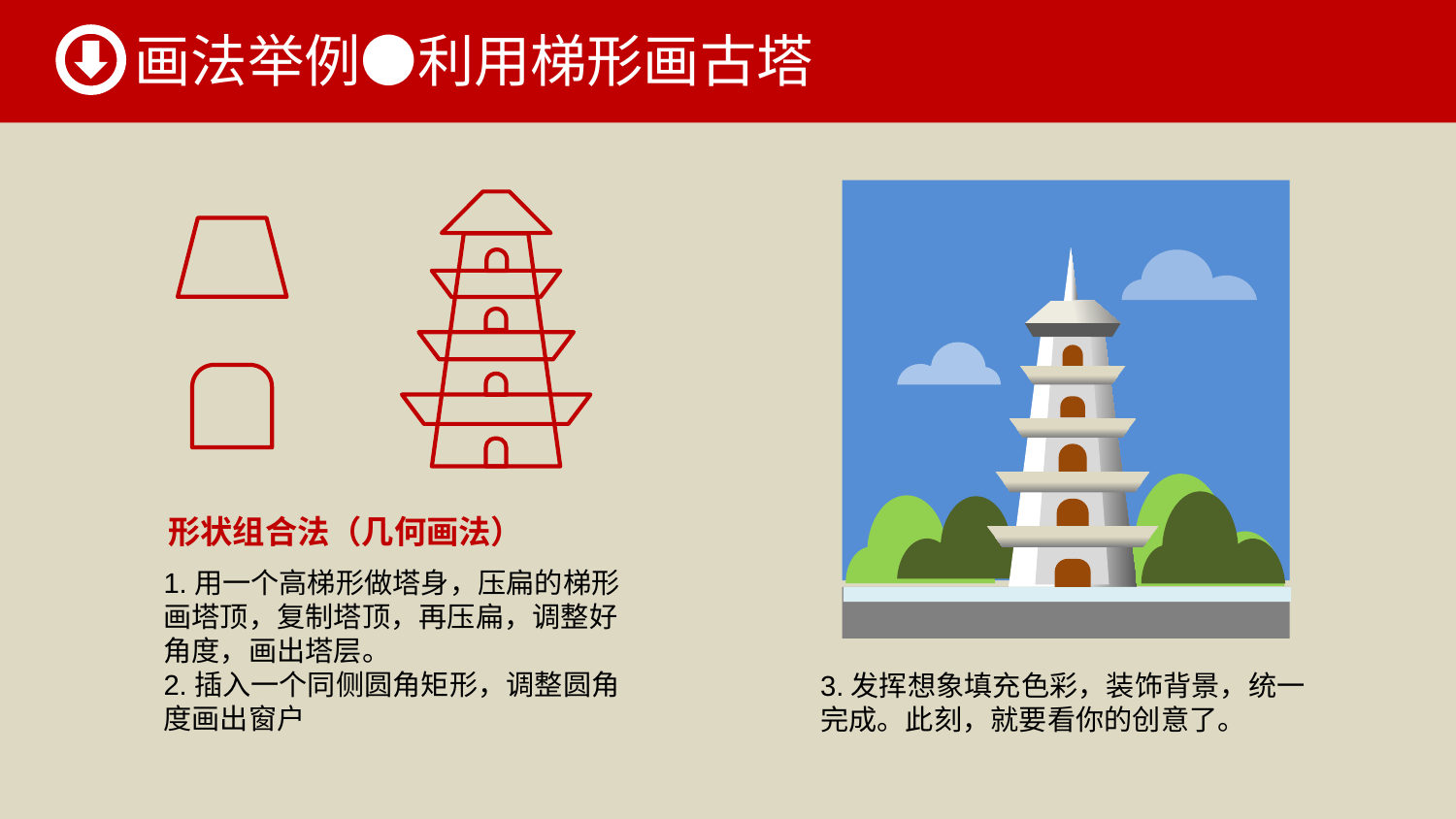

画法举例●利用梯形画古塔

形状组合法（几何画法）

1.用一个高梯形做塔身，压扁的梯形画塔顶，复制塔顶，再压扁，调整好角度，画出塔层。
2.插入一个同侧圆角矩形，调整圆角度画出窗户

3.发挥想象填充色彩，装饰背景，统一完成。此刻，就要看你的创意了。